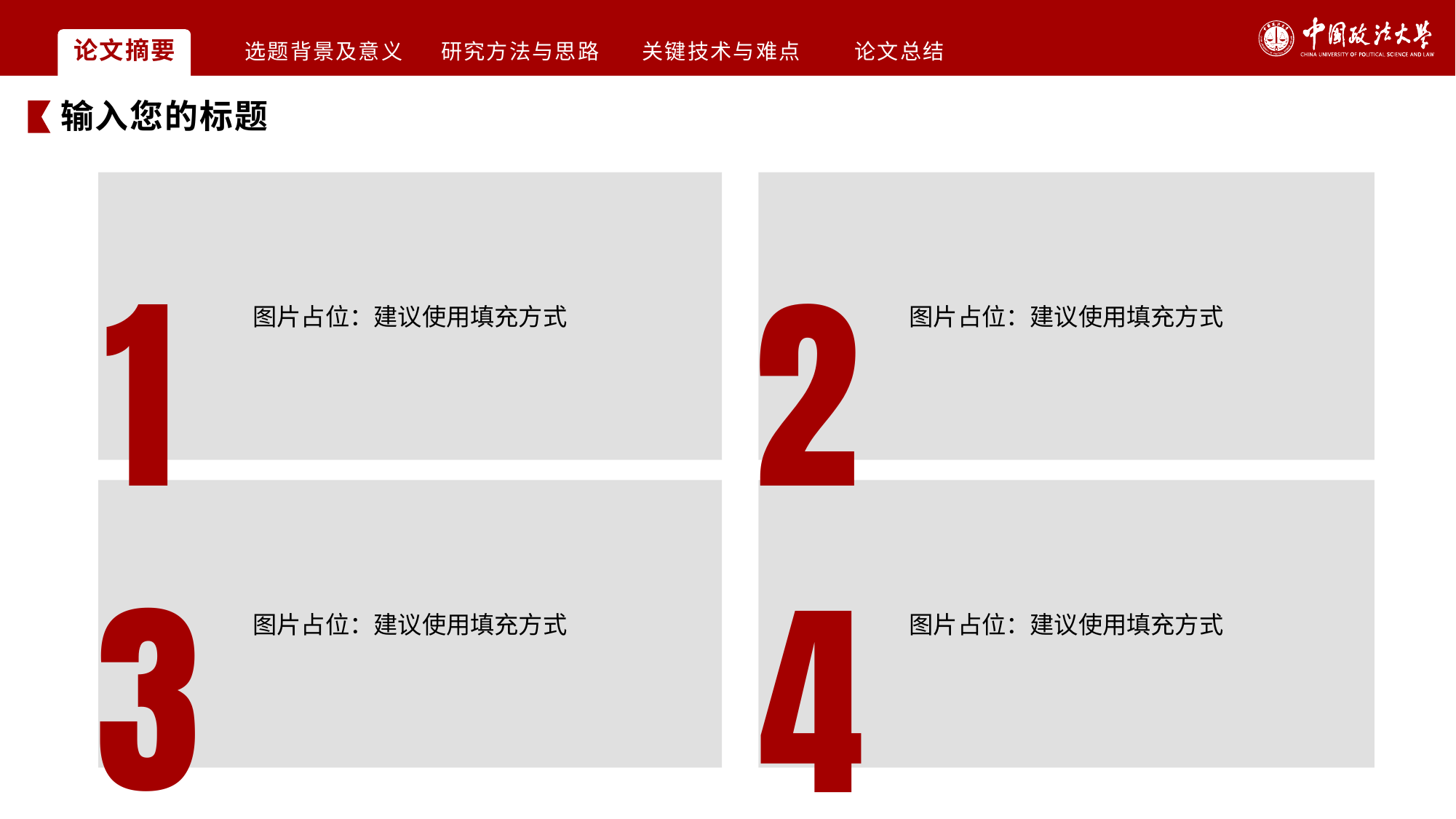

论文摘要
选题背景及意义
研究方法与思路
关键技术与难点
论文总结
输入您的标题

图片占位：建议使用填充方式
图片占位：建议使用填充方式
1
2
图片占位：建议使用填充方式
图片占位：建议使用填充方式
3
4